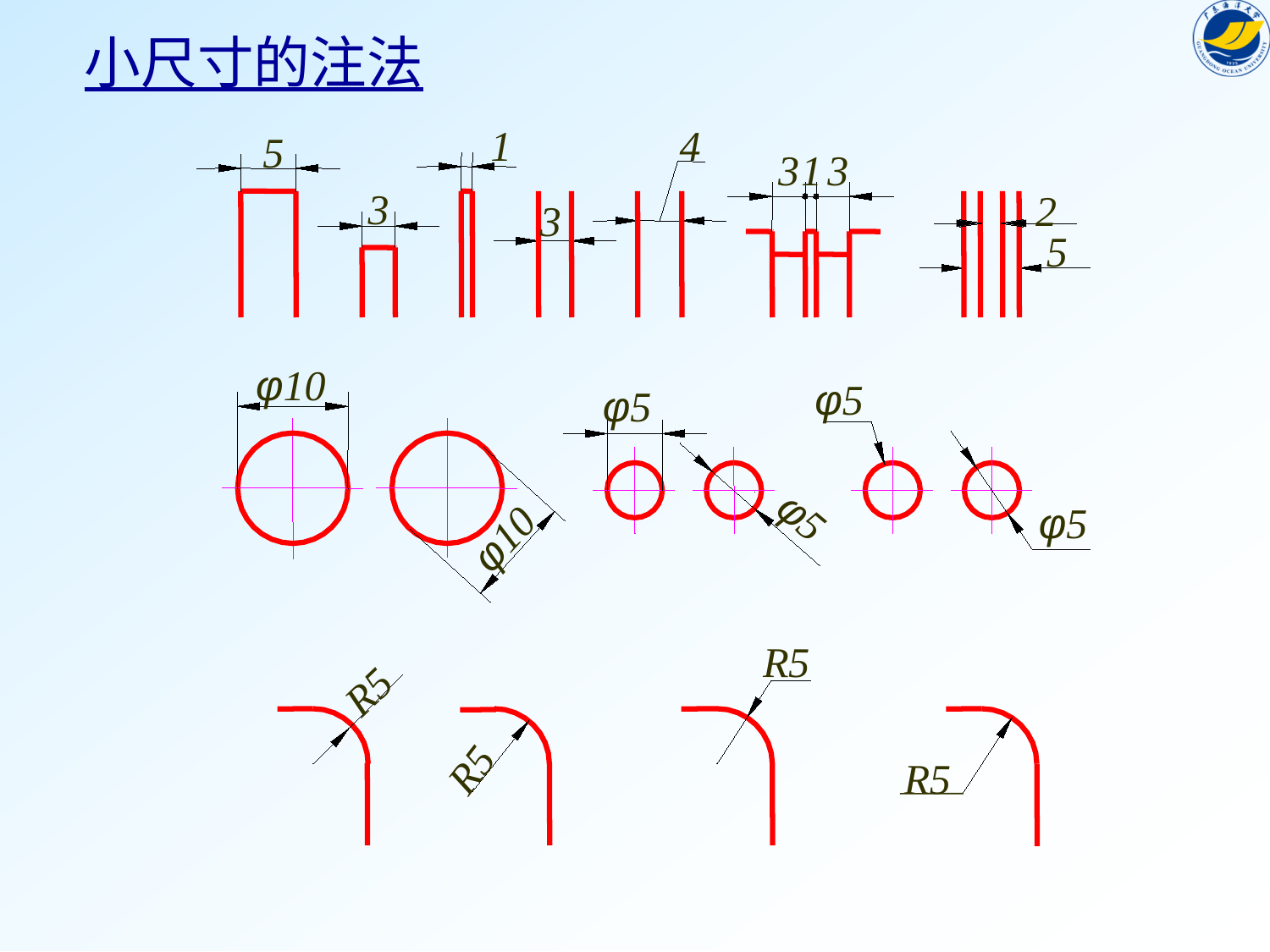

小尺寸的注法
4
1
5
3
1
3

3
2

3

5

φ10
φ5
φ5

φ5

φ10
φ5

R5
R5

R5
R5